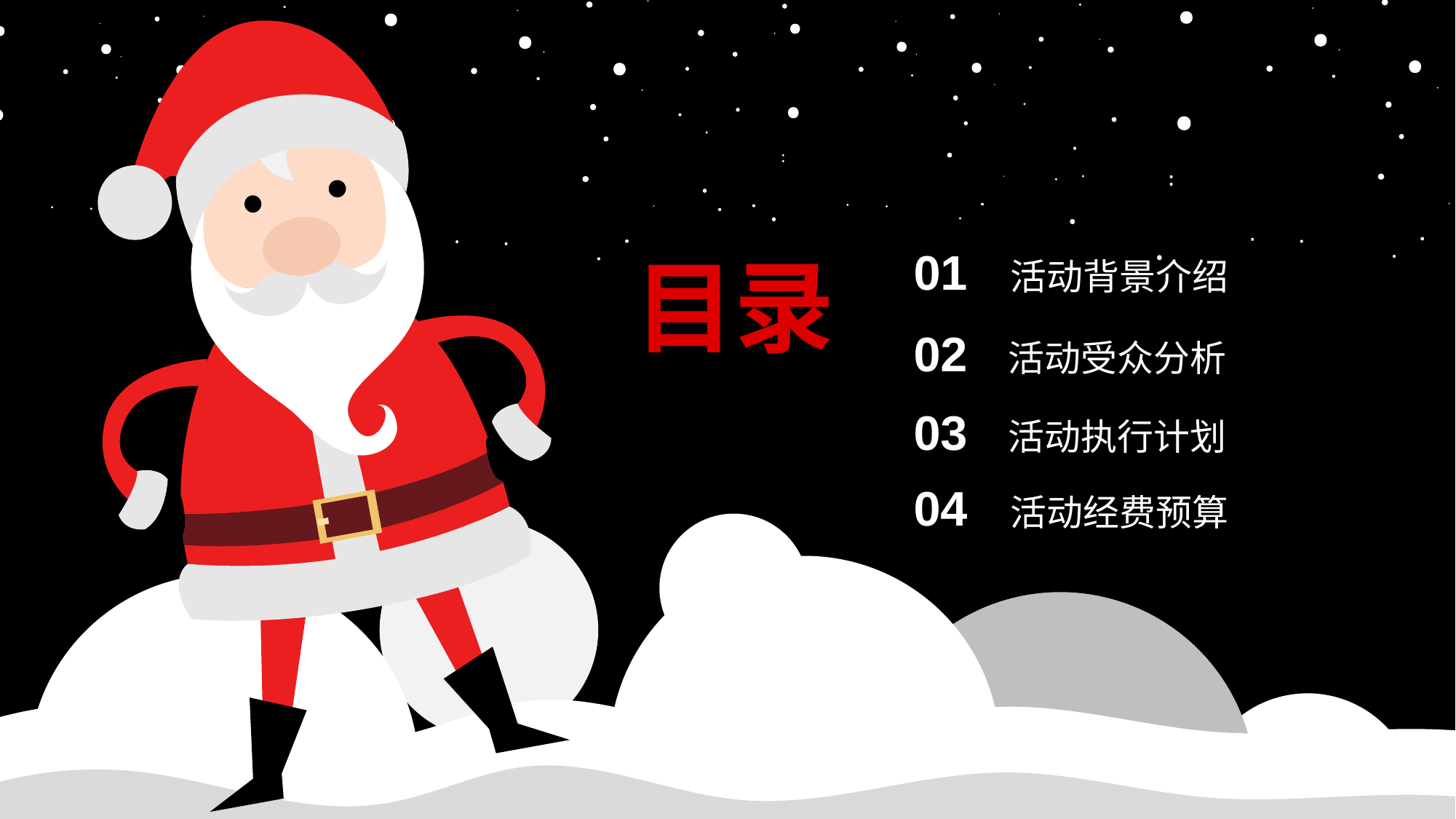

01   活动背景介绍
目录
02   活动受众分析
03   活动执行计划
04   活动经费预算